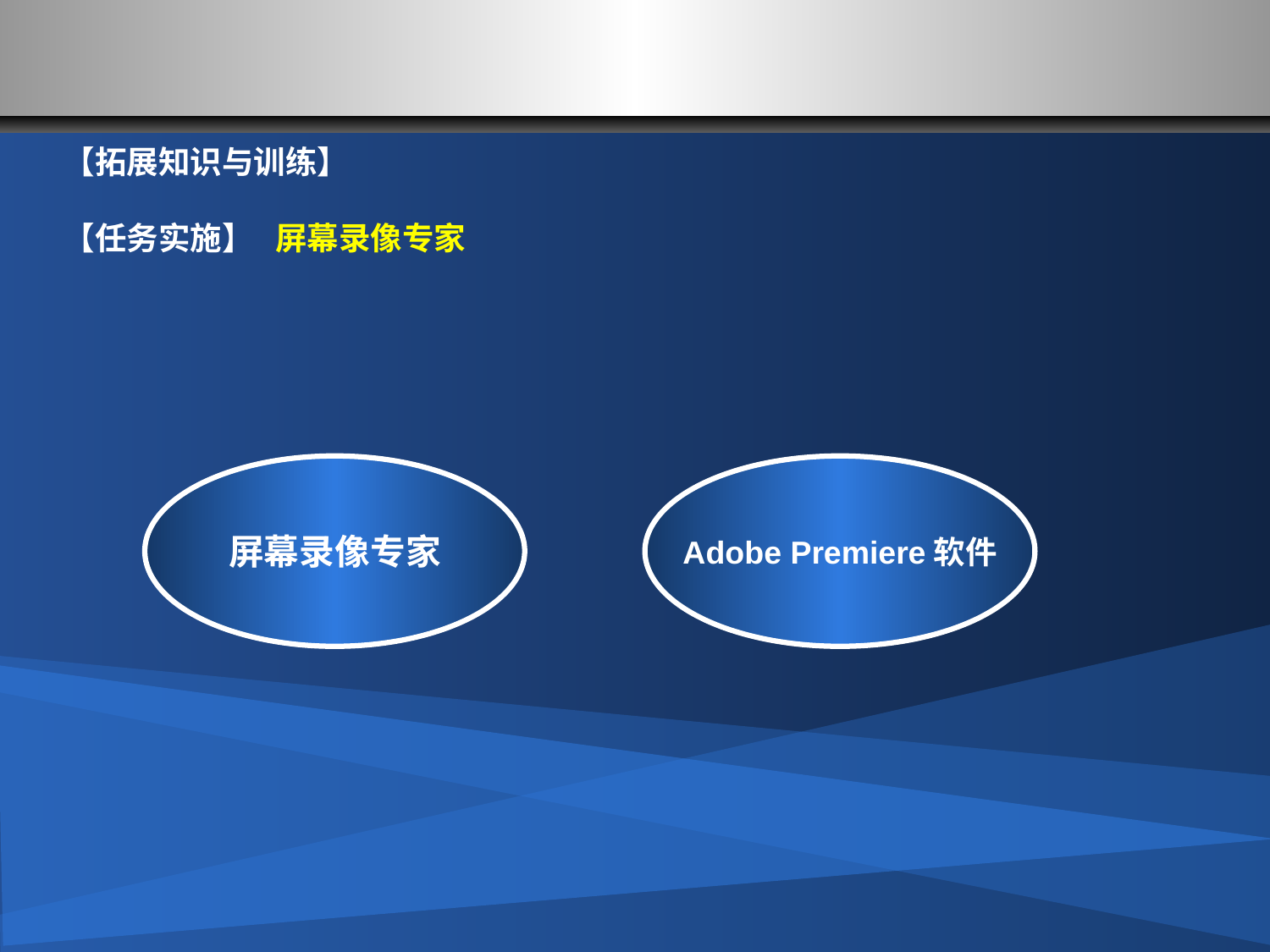

#
【拓展知识与训练】

【任务实施】   屏幕录像专家
屏幕录像专家
Adobe Premiere软件